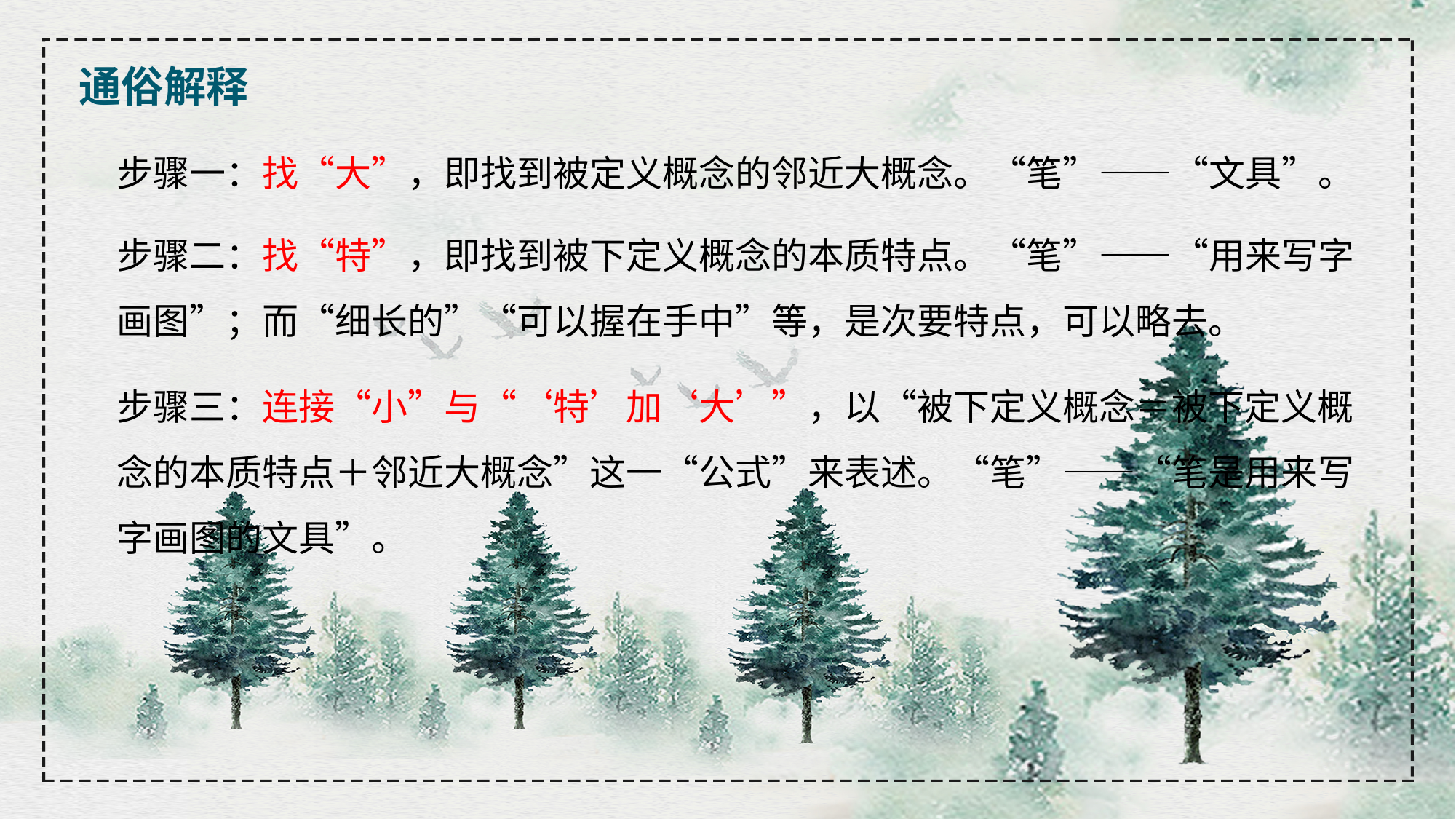

通俗解释
步骤一：找“大”，即找到被定义概念的邻近大概念。“笔”——“文具”。
步骤二：找“特”，即找到被下定义概念的本质特点。“笔”——“用来写字画图”；而“细长的”“可以握在手中”等，是次要特点，可以略去。
步骤三：连接“小”与“‘特’加‘大’”，以“被下定义概念＝被下定义概念的本质特点＋邻近大概念”这一“公式”来表述。“笔”——“笔是用来写字画图的文具”。